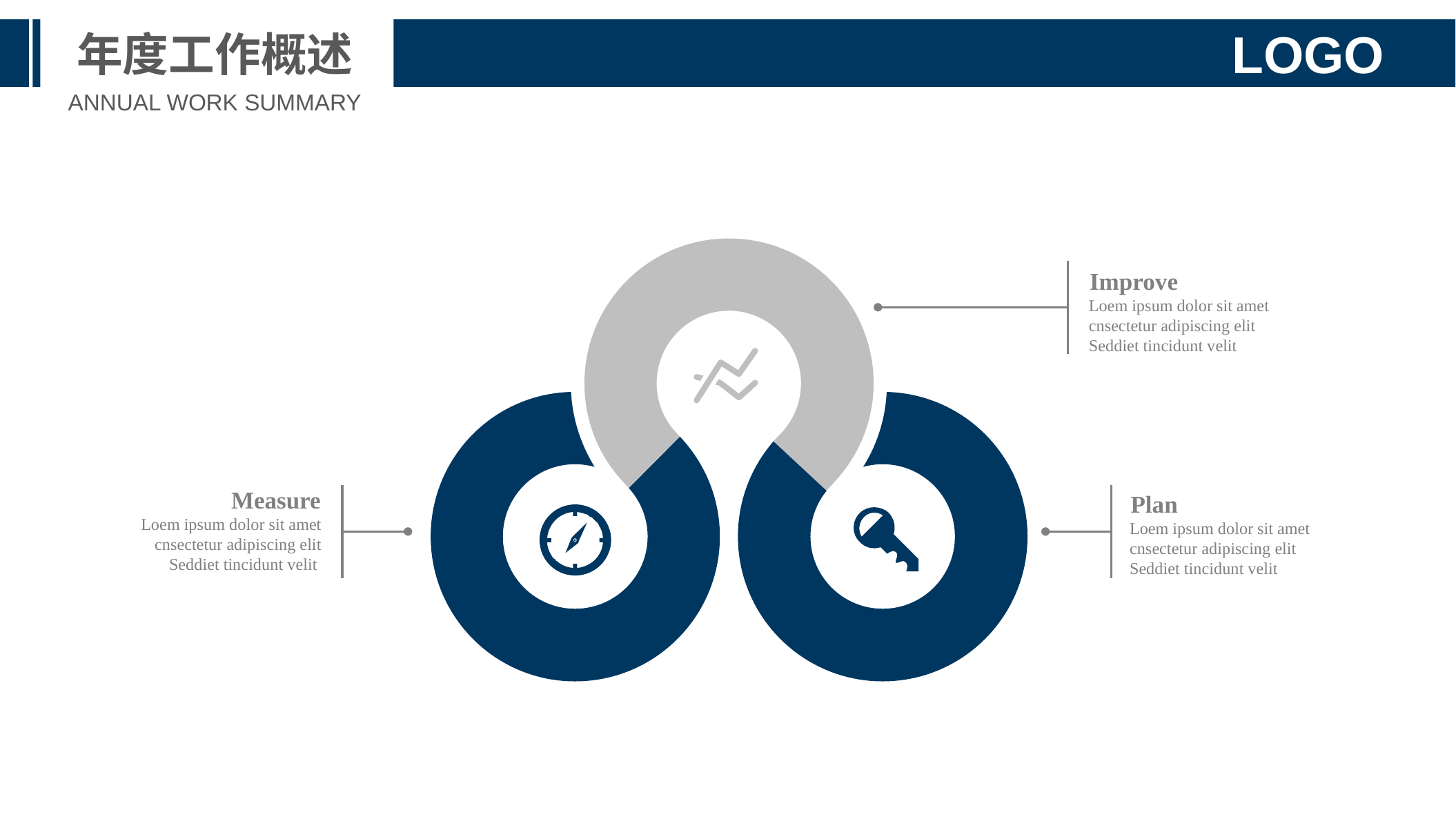

年度工作概述
LOGO
ANNUAL WORK SUMMARY

Improve

Loem ipsum dolor sit amet cnsectetur adipiscing elit Seddiet tincidunt velit

Measure
Plan

Loem ipsum dolor sit amet cnsectetur adipiscing elit Seddiet tincidunt velit
Loem ipsum dolor sit amet cnsectetur adipiscing elit Seddiet tincidunt velit